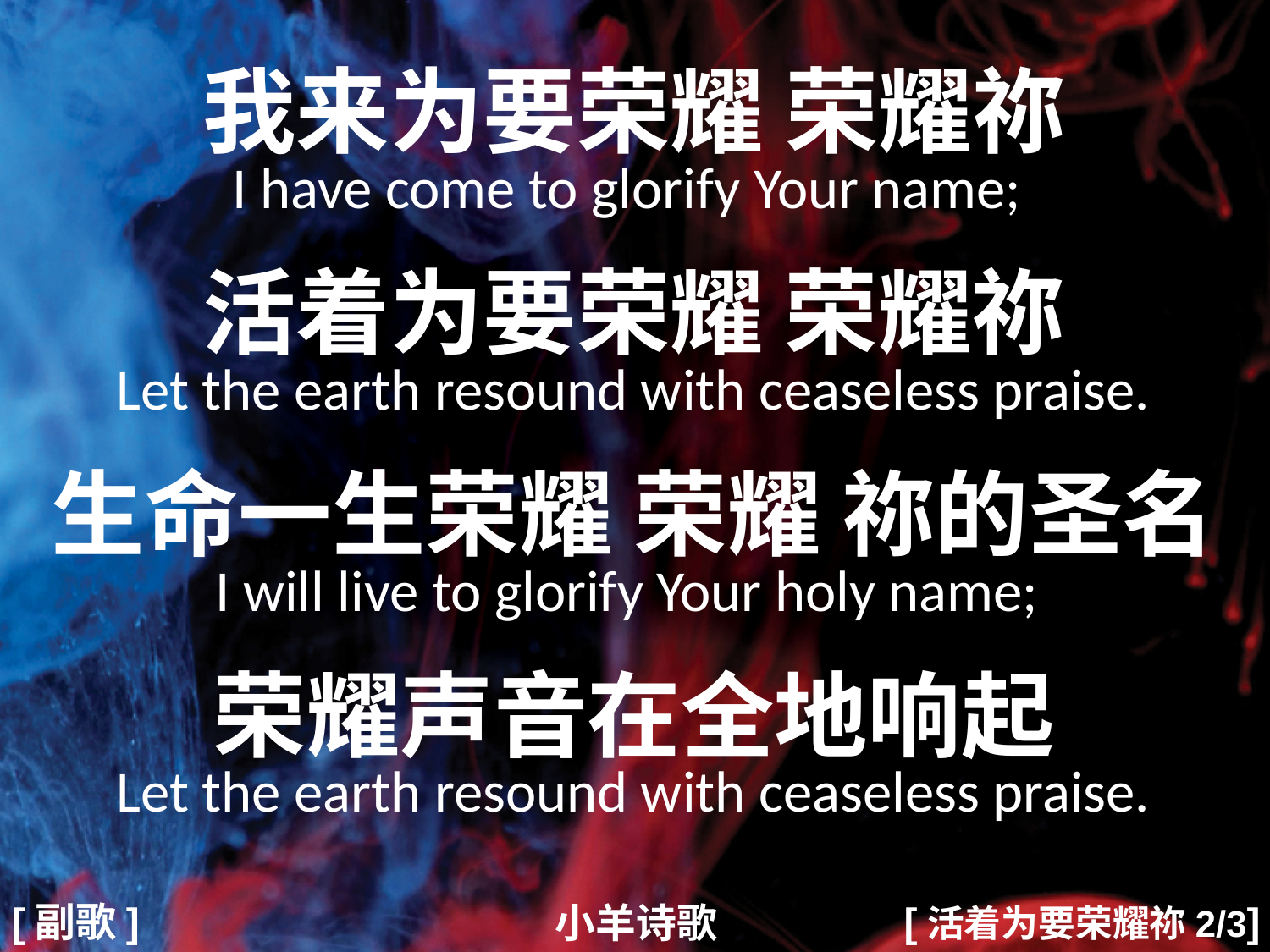

我来为要荣耀 荣耀祢
I have come to glorify Your name;

活着为要荣耀 荣耀祢
Let the earth resound with ceaseless praise.

生命一生荣耀 荣耀 祢的圣名
I will live to glorify Your holy name;

荣耀声音在全地响起
Let the earth resound with ceaseless praise.
#

[活着为要荣耀祢2/3]
[副歌]
小羊诗歌